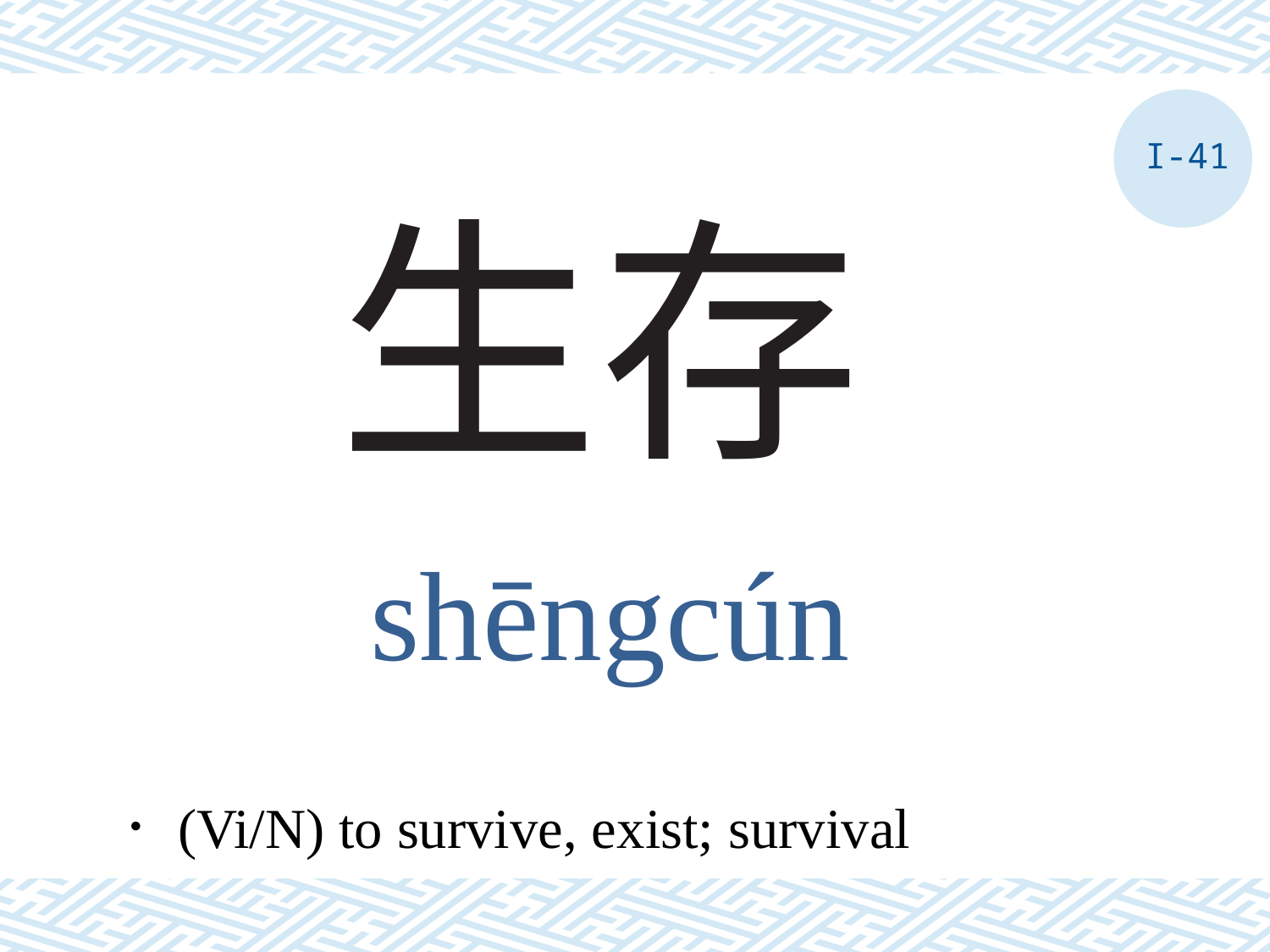

I-41
# 生存
shēngcún
．(Vi/N) to survive, exist; survival